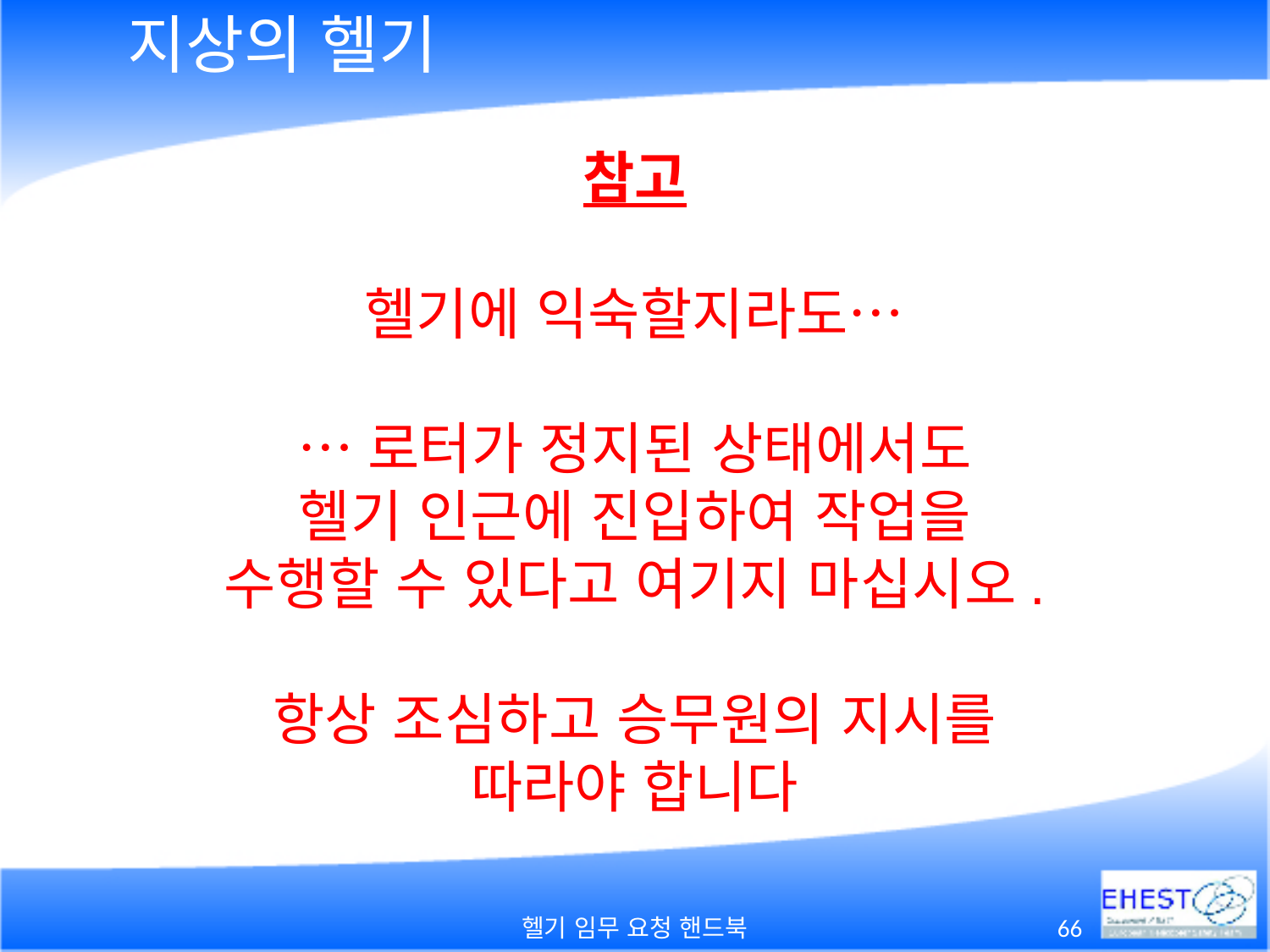

# 지상의 헬기
참고

헬기에 익숙할지라도…

…로터가 정지된 상태에서도
헬기 인근에 진입하여 작업을
수행할 수 있다고 여기지 마십시오.

항상 조심하고 승무원의 지시를
따라야 합니다

헬기 임무 요청 핸드북
66